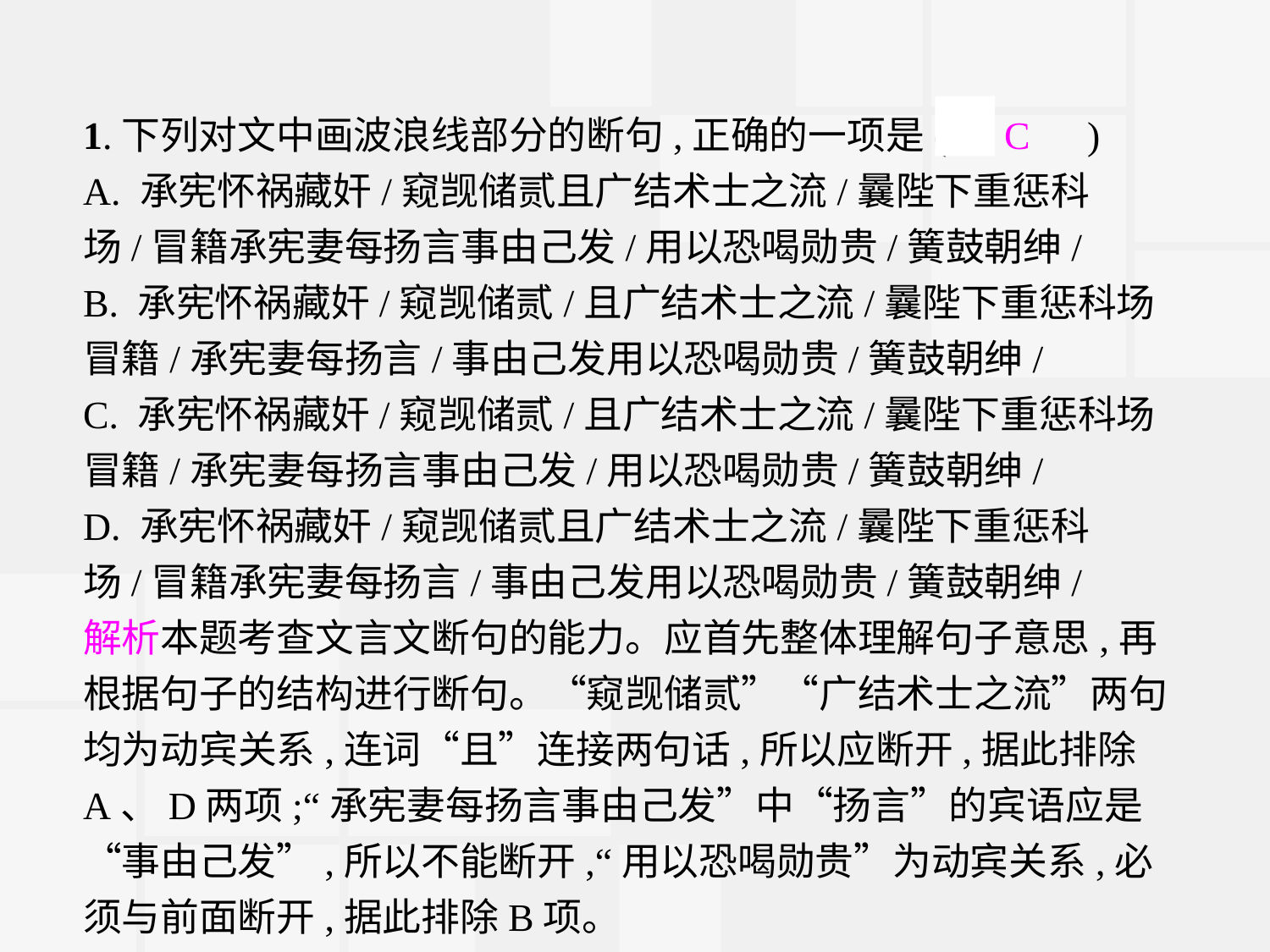

1.下列对文中画波浪线部分的断句,正确的一项是(　C　)
A. 承宪怀祸藏奸/窥觊储贰且广结术士之流/曩陛下重惩科场/冒籍承宪妻每扬言事由己发/用以恐喝勋贵/簧鼓朝绅/
B. 承宪怀祸藏奸/窥觊储贰/且广结术士之流/曩陛下重惩科场冒籍/承宪妻每扬言/事由己发用以恐喝勋贵/簧鼓朝绅/
C. 承宪怀祸藏奸/窥觊储贰/且广结术士之流/曩陛下重惩科场冒籍/承宪妻每扬言事由己发/用以恐喝勋贵/簧鼓朝绅/
D. 承宪怀祸藏奸/窥觊储贰且广结术士之流/曩陛下重惩科场/冒籍承宪妻每扬言/事由己发用以恐喝勋贵/簧鼓朝绅/
解析本题考查文言文断句的能力。应首先整体理解句子意思,再根据句子的结构进行断句。“窥觊储贰”“广结术士之流”两句均为动宾关系,连词“且”连接两句话,所以应断开,据此排除A、D两项;“承宪妻每扬言事由己发”中“扬言”的宾语应是“事由己发”,所以不能断开,“用以恐喝勋贵”为动宾关系,必须与前面断开,据此排除B项。